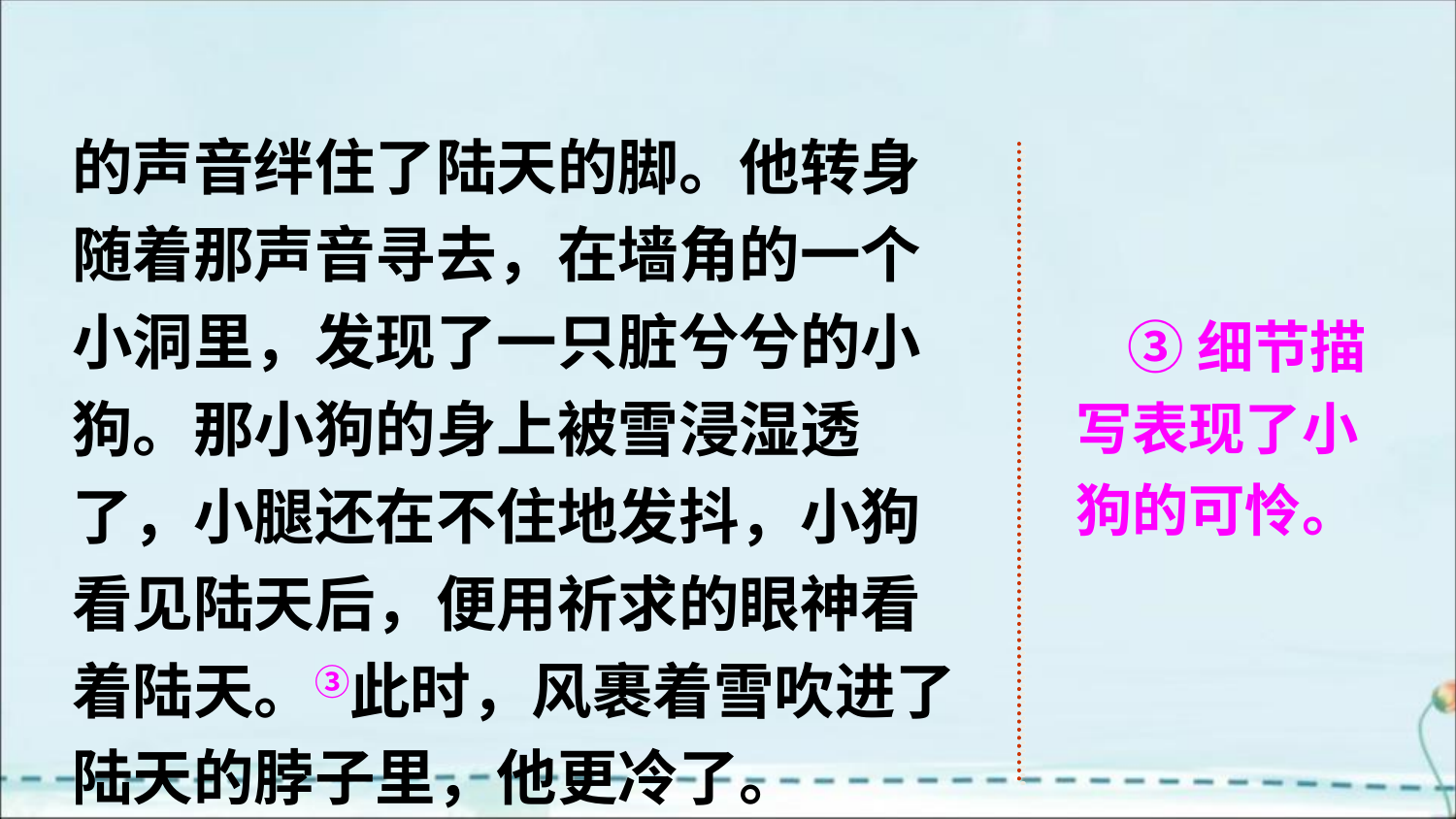

的声音绊住了陆天的脚。他转身随着那声音寻去，在墙角的一个小洞里，发现了一只脏兮兮的小狗。那小狗的身上被雪浸湿透了，小腿还在不住地发抖，小狗看见陆天后，便用祈求的眼神看着陆天。③此时，风裹着雪吹进了陆天的脖子里，他更冷了。
    ③细节描写表现了小狗的可怜。